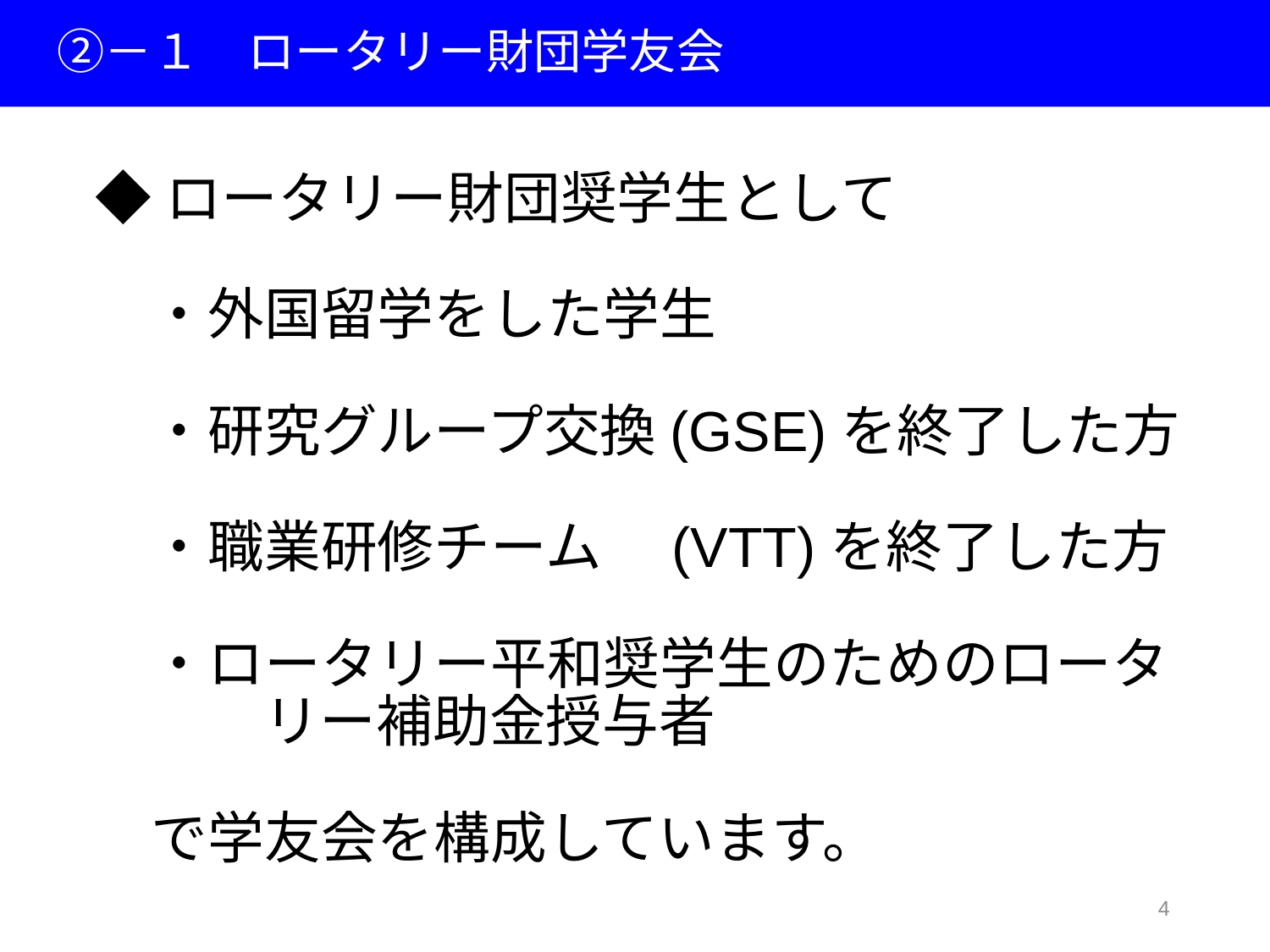

②－１　ロータリー財団学友会
◆ロータリー財団奨学生として

　・外国留学をした学生

　・研究グループ交換(GSE)を終了した方

　・職業研修チーム　(VTT)を終了した方

　・ロータリー平和奨学生のためのロータ　リー補助金授与者

　で学友会を構成しています。
4